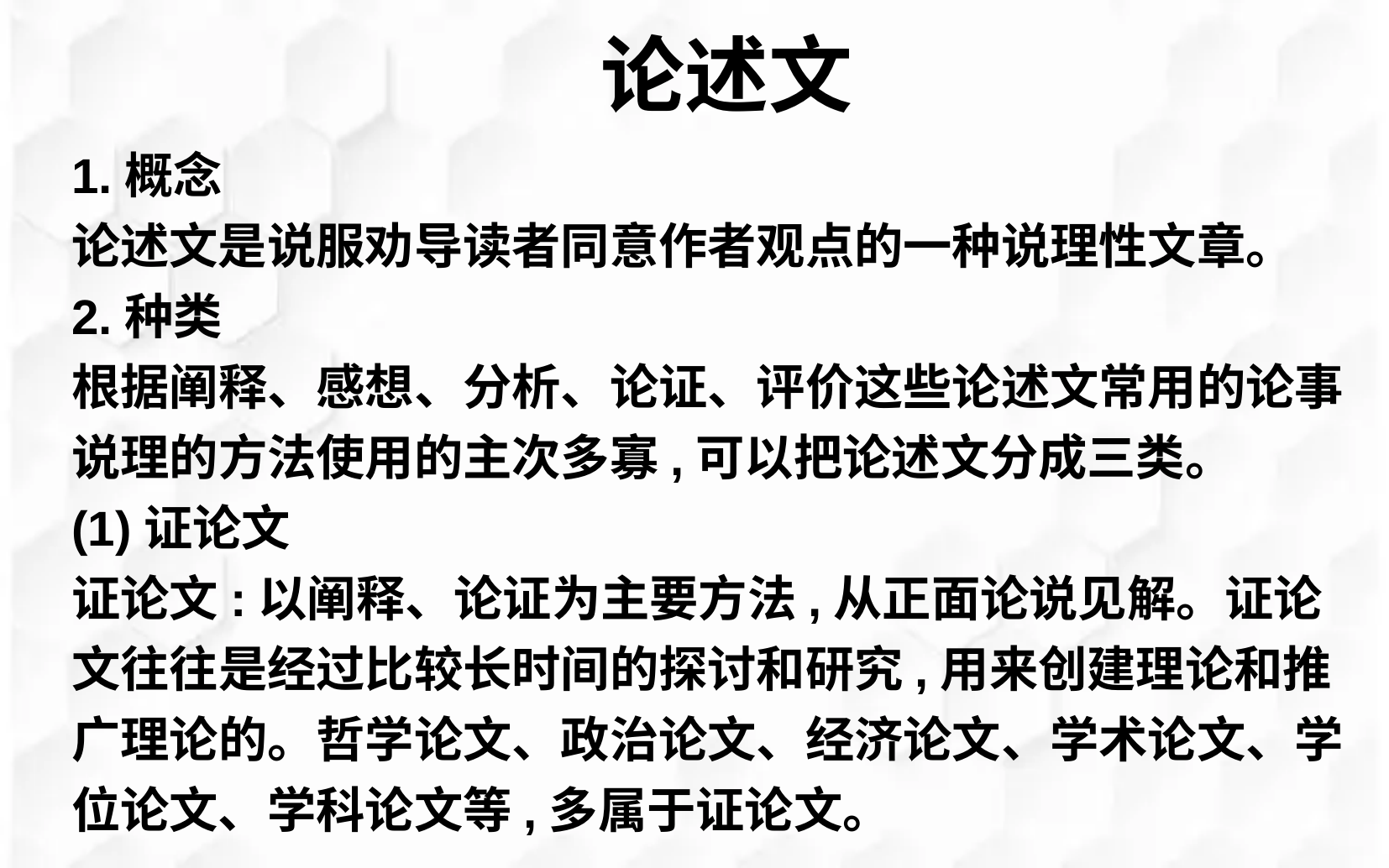

论述文
1.概念
论述文是说服劝导读者同意作者观点的一种说理性文章。
2.种类
根据阐释、感想、分析、论证、评价这些论述文常用的论事说理的方法使用的主次多寡,可以把论述文分成三类。
(1)证论文
证论文:以阐释、论证为主要方法,从正面论说见解。证论文往往是经过比较长时间的探讨和研究,用来创建理论和推广理论的。哲学论文、政治论文、经济论文、学术论文、学位论文、学科论文等,多属于证论文。